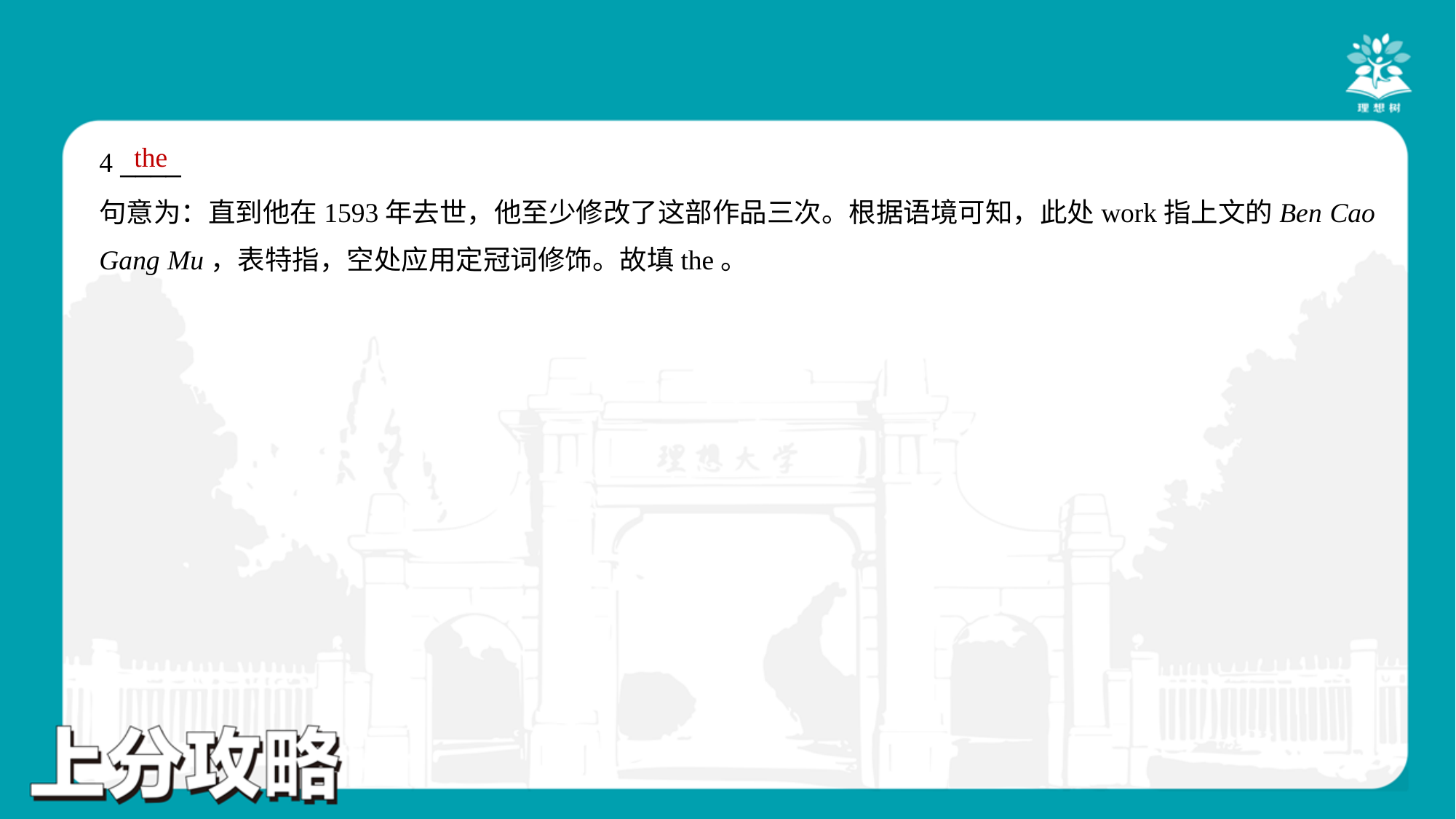

the
4 ____
句意为：直到他在1593年去世，他至少修改了这部作品三次。根据语境可知，此处work指上文的Ben Cao
Gang Mu，表特指，空处应用定冠词修饰。故填the。